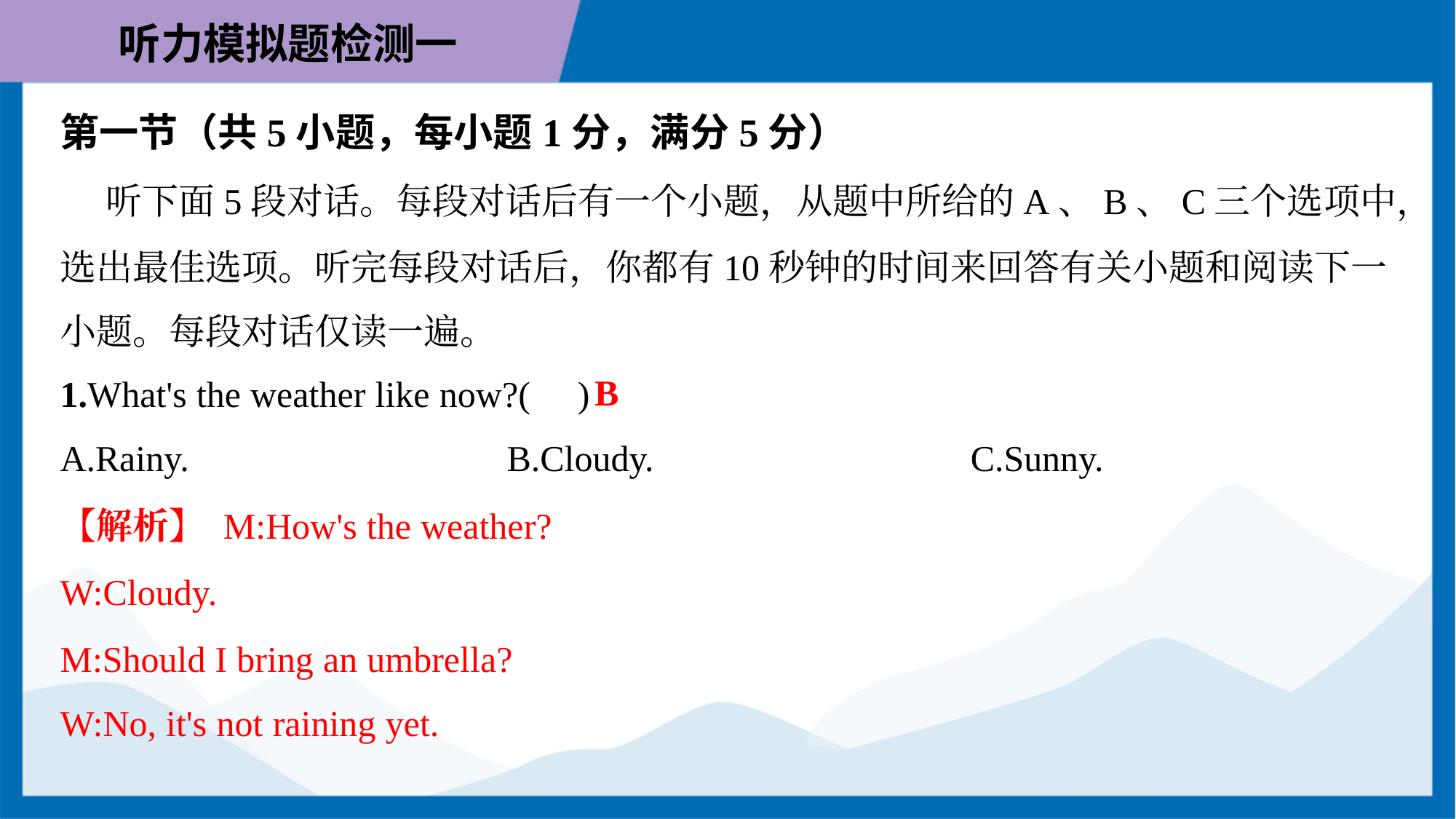

第一节（共5小题，每小题1分，满分5分）
    听下面5段对话。每段对话后有一个小题，从题中所给的A、B、C三个选项中，
选出最佳选项。听完每段对话后，你都有10秒钟的时间来回答有关小题和阅读下一
小题。每段对话仅读一遍。
B
1.What's the weather like now?(     )
A.Rainy.	B.Cloudy.	C.Sunny.
【解析】 M:How's the weather?
W:Cloudy.
M:Should I bring an umbrella?
W:No, it's not raining yet.